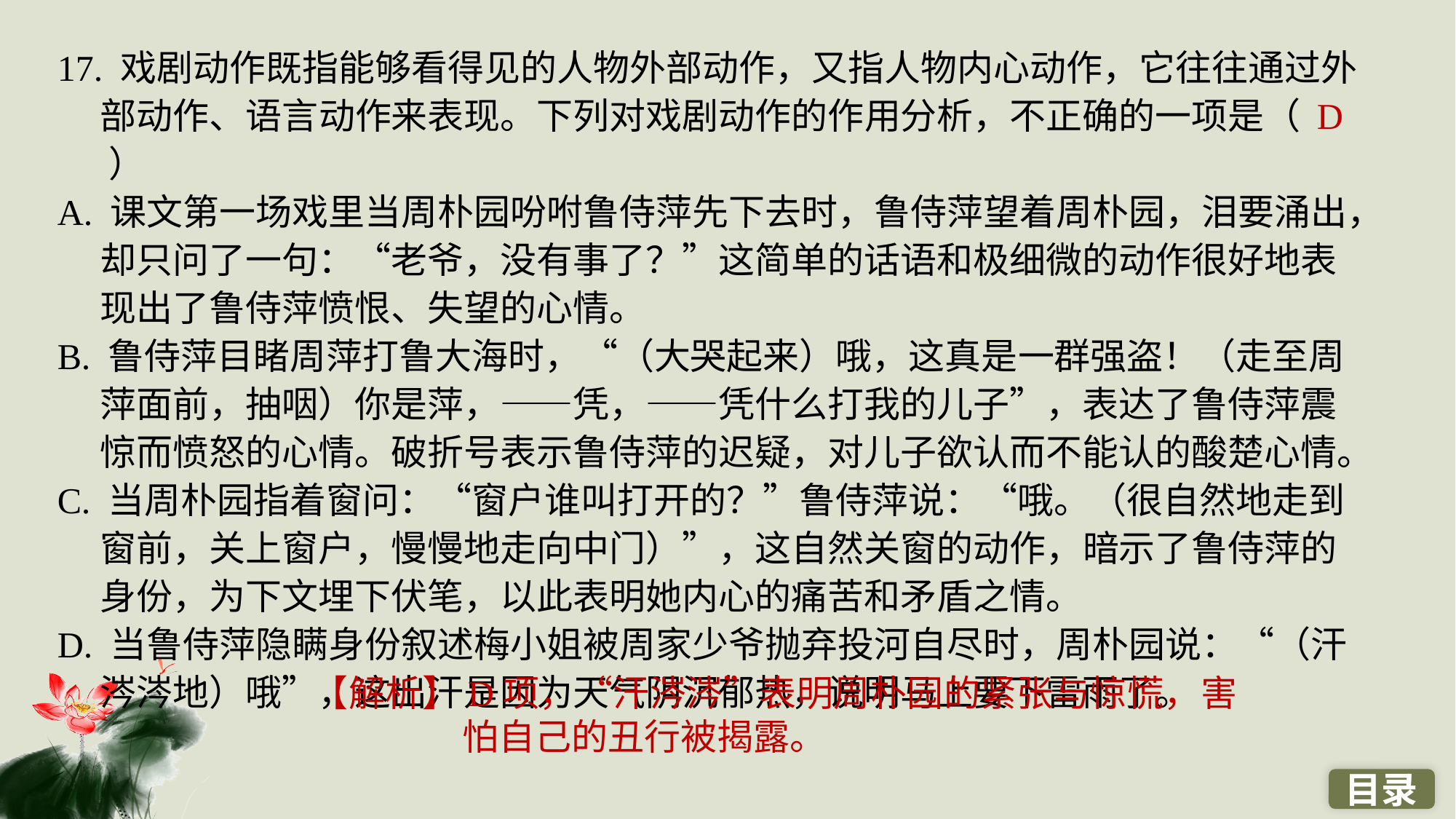

17. 戏剧动作既指能够看得见的人物外部动作，又指人物内心动作，它往往通过外部动作、语言动作来表现。下列对戏剧动作的作用分析，不正确的一项是（      ）
A. 课文第一场戏里当周朴园吩咐鲁侍萍先下去时，鲁侍萍望着周朴园，泪要涌出，却只问了一句：“老爷，没有事了？”这简单的话语和极细微的动作很好地表现出了鲁侍萍愤恨、失望的心情。
B. 鲁侍萍目睹周萍打鲁大海时，“（大哭起来）哦，这真是一群强盗！（走至周萍面前，抽咽）你是萍，——凭，——凭什么打我的儿子”，表达了鲁侍萍震惊而愤怒的心情。破折号表示鲁侍萍的迟疑，对儿子欲认而不能认的酸楚心情。
C. 当周朴园指着窗问：“窗户谁叫打开的？”鲁侍萍说：“哦。（很自然地走到窗前，关上窗户，慢慢地走向中门）”，这自然关窗的动作，暗示了鲁侍萍的身份，为下文埋下伏笔，以此表明她内心的痛苦和矛盾之情。
D. 当鲁侍萍隐瞒身份叙述梅小姐被周家少爷抛弃投河自尽时，周朴园说：“（汗涔涔地）哦”，这出汗是因为天气阴沉郁热，说明马上要下雷雨了。
D
【解析】D项，“汗涔涔”表明周朴园的紧张与惊慌，害怕自己的丑行被揭露。